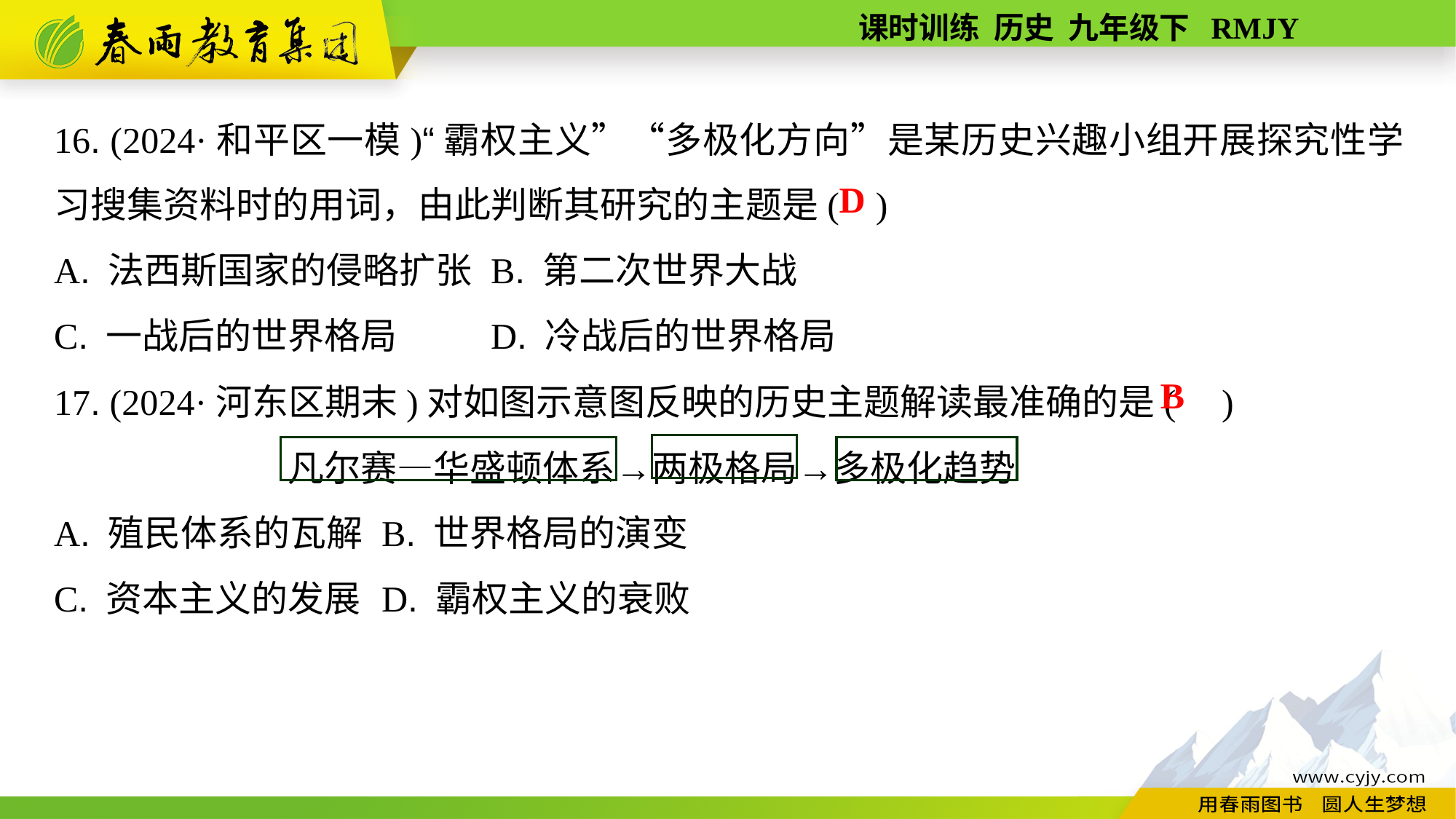

16. (2024·和平区一模)“霸权主义”“多极化方向”是某历史兴趣小组开展探究性学习搜集资料时的用词，由此判断其研究的主题是(    )
A. 法西斯国家的侵略扩张	B. 第二次世界大战
C. 一战后的世界格局	D. 冷战后的世界格局
17. (2024·河东区期末)对如图示意图反映的历史主题解读最准确的是(     )

A. 殖民体系的瓦解	B. 世界格局的演变
C. 资本主义的发展	D. 霸权主义的衰败
D
B
凡尔赛—华盛顿体系→两极格局→多极化趋势